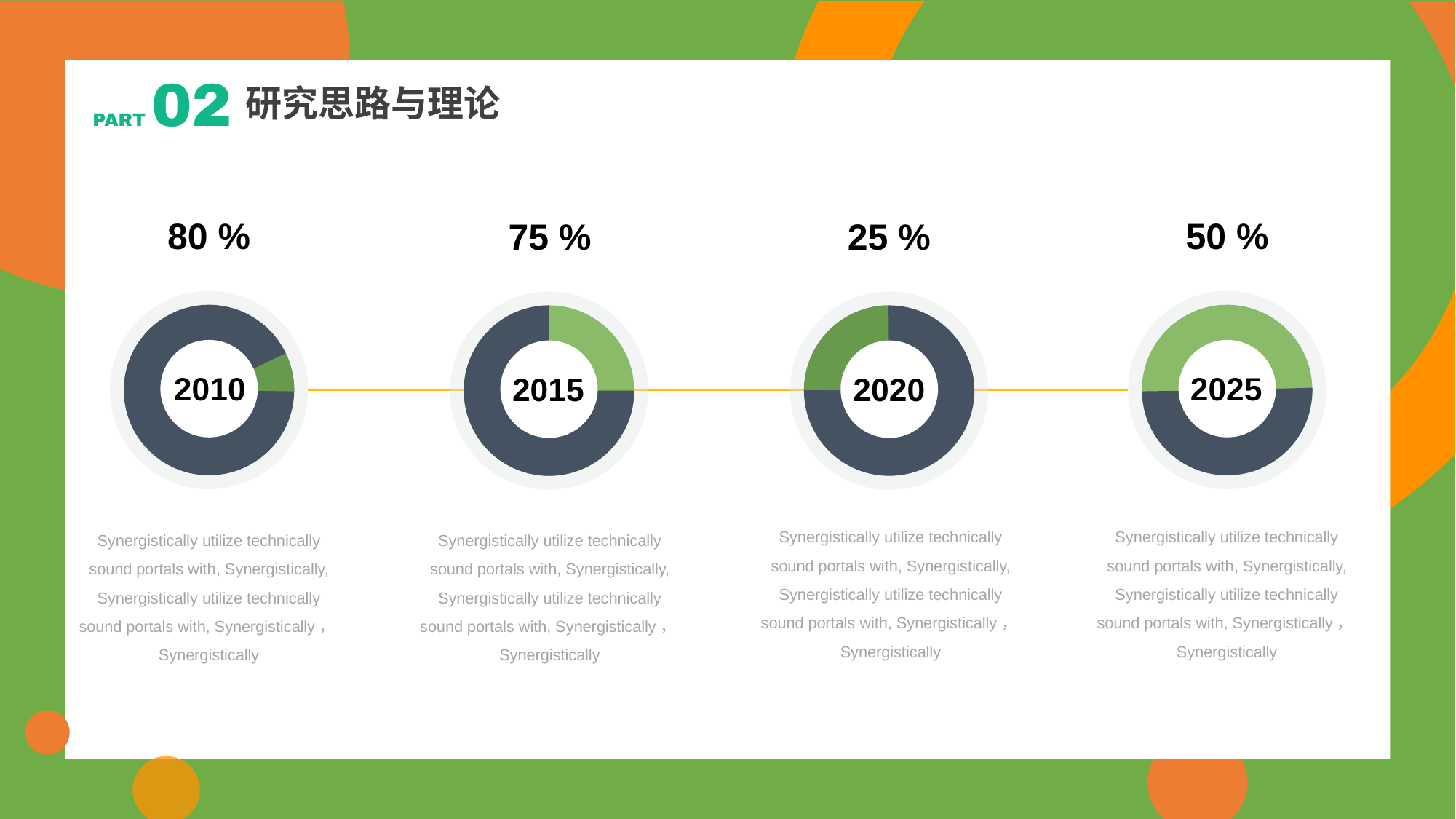

PART 02
研究思路与理论
80 %
50 %
75 %
25 %

2010
2025
2020
2015
Synergistically utilize technically sound portals with, Synergistically, Synergistically utilize technically sound portals with, Synergistically，Synergistically
Synergistically utilize technically sound portals with, Synergistically, Synergistically utilize technically sound portals with, Synergistically，Synergistically
Synergistically utilize technically sound portals with, Synergistically, Synergistically utilize technically sound portals with, Synergistically，Synergistically
Synergistically utilize technically sound portals with, Synergistically, Synergistically utilize technically sound portals with, Synergistically，Synergistically